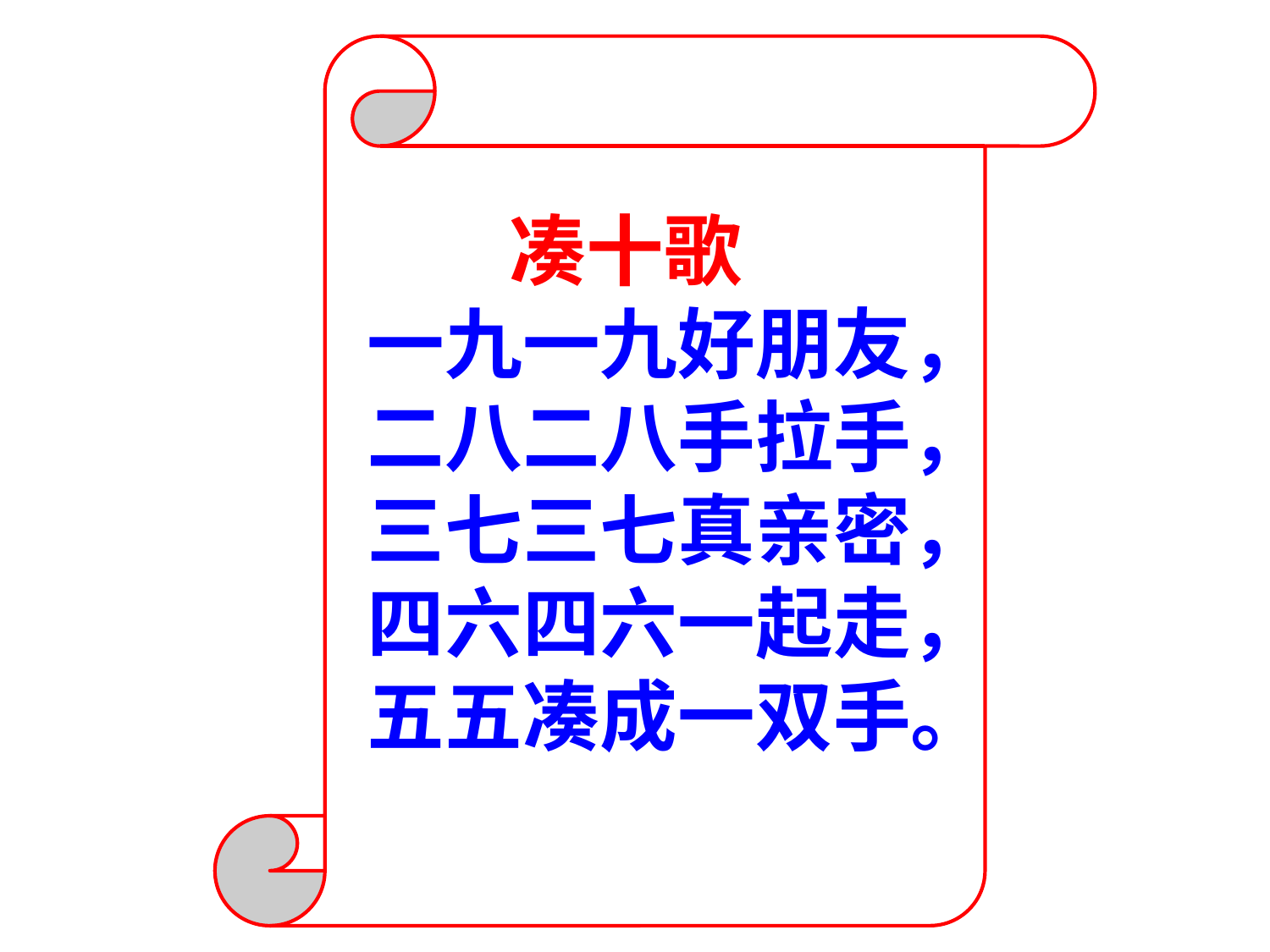

凑十歌
一九一九好朋友，
二八二八手拉手，
三七三七真亲密，
四六四六一起走，
五五凑成一双手。